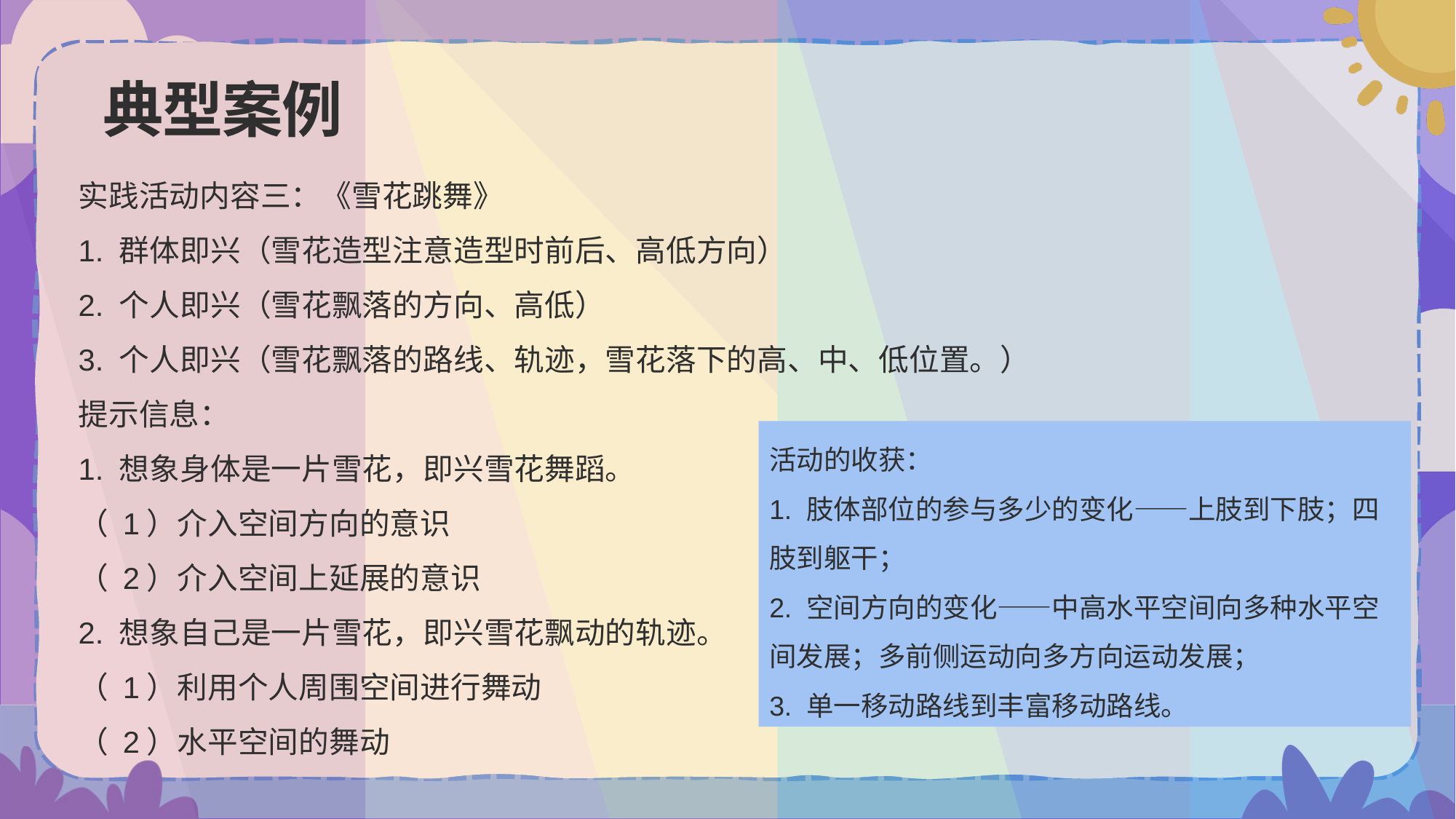

# 典型案例
实践活动内容三：《雪花跳舞》
1. 群体即兴（雪花造型注意造型时前后、高低方向）
2. 个人即兴（雪花飘落的方向、高低）
3. 个人即兴（雪花飘落的路线、轨迹，雪花落下的高、中、低位置。）
提示信息：
1. 想象身体是一片雪花，即兴雪花舞蹈。
（ 1）介入空间方向的意识
（ 2）介入空间上延展的意识
2. 想象自己是一片雪花，即兴雪花飘动的轨迹。
（ 1）利用个人周围空间进行舞动
（ 2）水平空间的舞动

活动的收获：
1. 肢体部位的参与多少的变化——上肢到下肢；四肢到躯干；
2. 空间方向的变化——中高水平空间向多种水平空间发展；多前侧运动向多方向运动发展；
3. 单一移动路线到丰富移动路线。